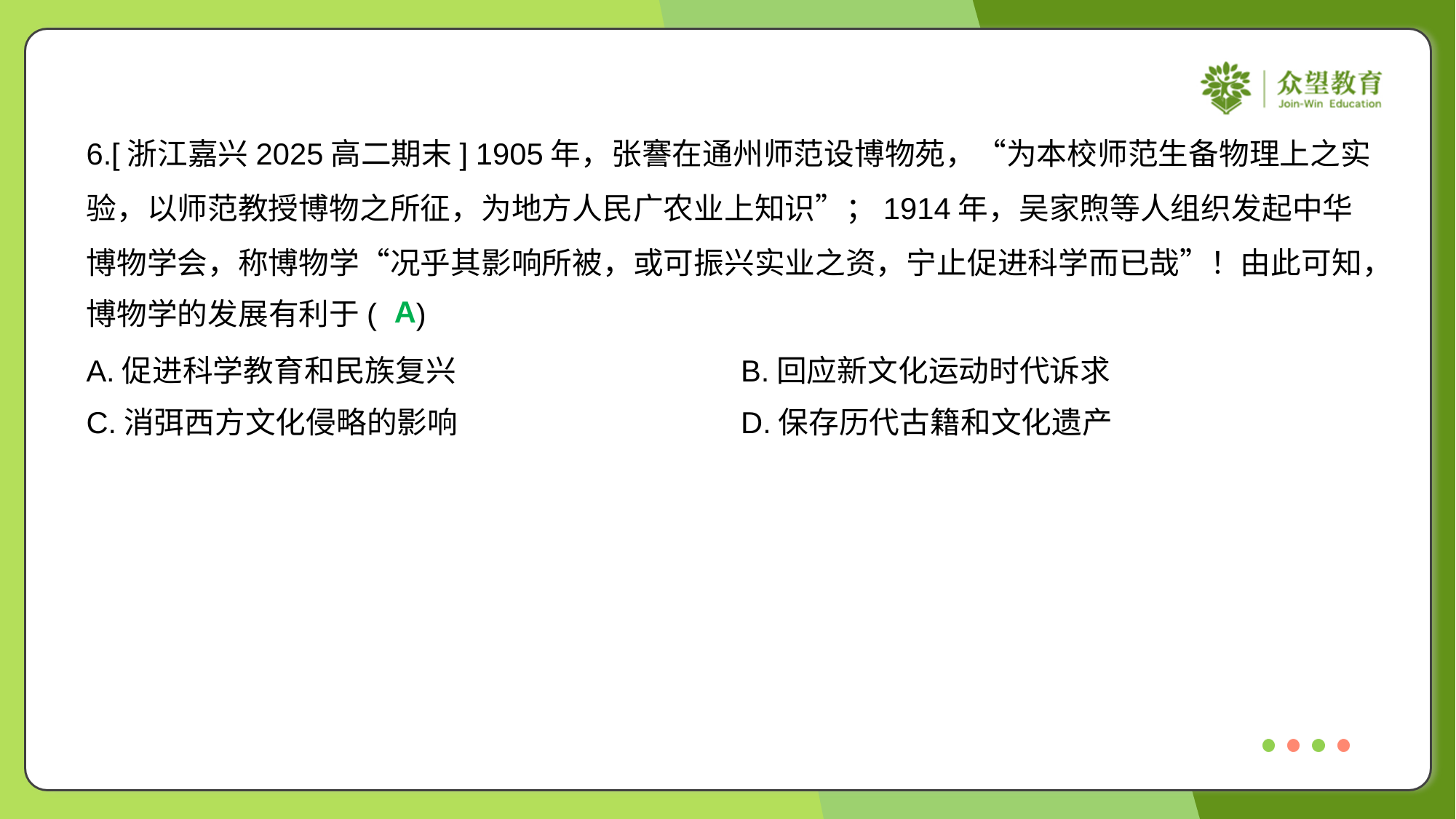

6.[浙江嘉兴2025高二期末] 1905年，张謇在通州师范设博物苑，“为本校师范生备物理上之实
验，以师范教授博物之所征，为地方人民广农业上知识”；1914年，吴家煦等人组织发起中华
博物学会，称博物学“况乎其影响所被，或可振兴实业之资，宁止促进科学而已哉”！由此可知，
博物学的发展有利于(     )
A
A.促进科学教育和民族复兴	B.回应新文化运动时代诉求
C.消弭西方文化侵略的影响	D.保存历代古籍和文化遗产